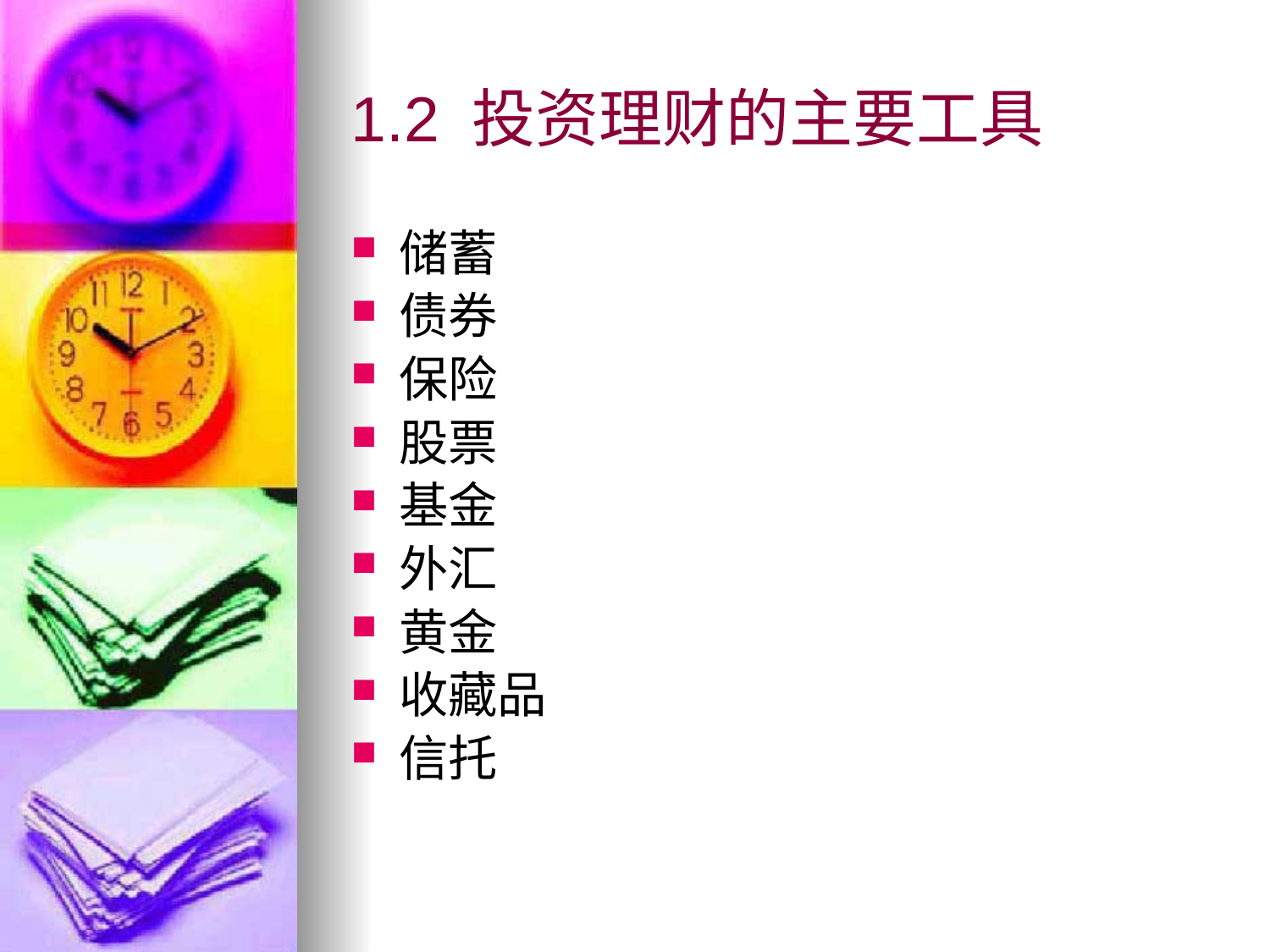

# 1.2 投资理财的主要工具
储蓄
债券
保险
股票
基金
外汇
黄金
收藏品
信托